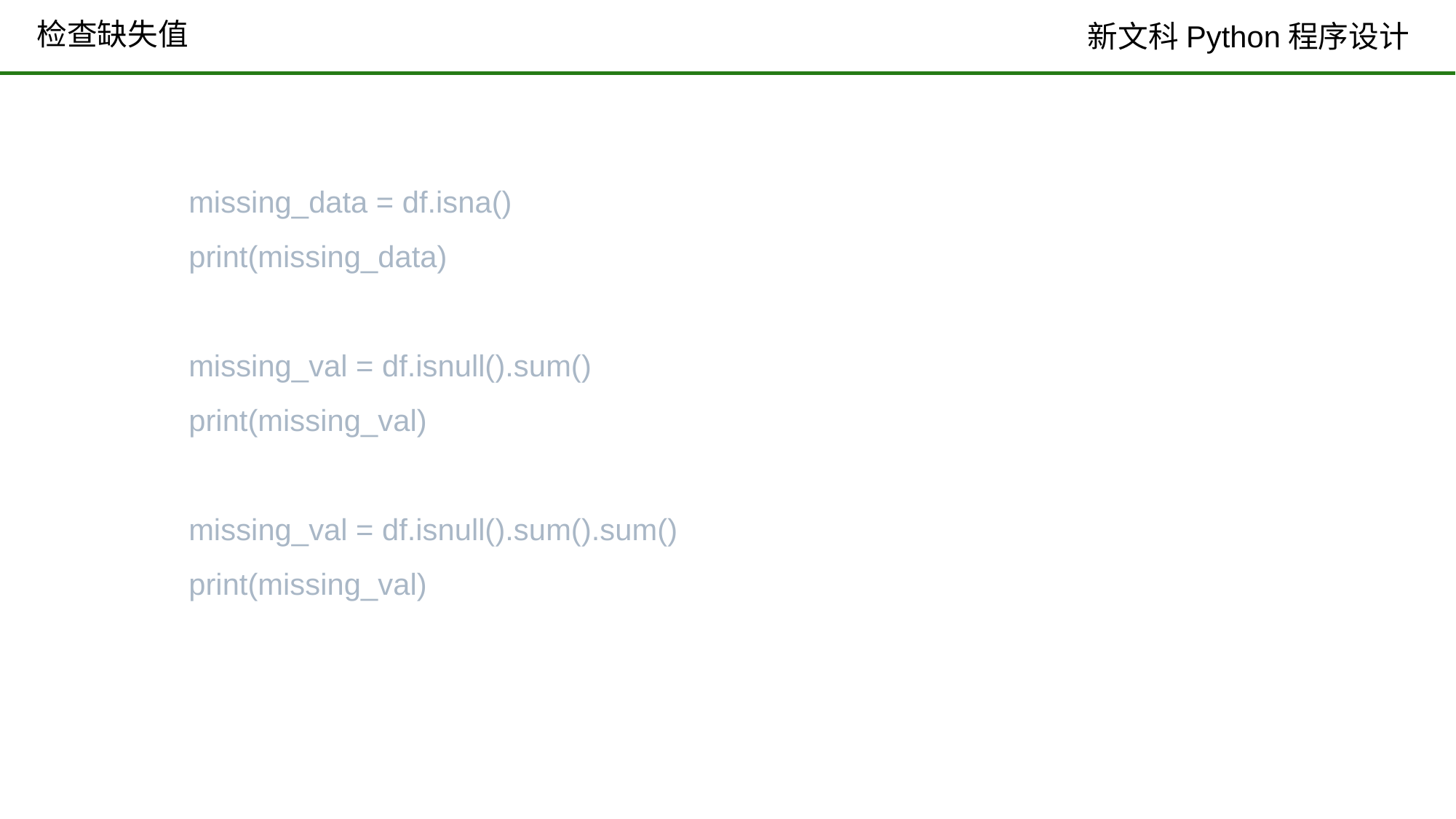

# 检查缺失值
missing_data = df.isna()
print(missing_data)
missing_val = df.isnull().sum()
print(missing_val)
missing_val = df.isnull().sum().sum()
print(missing_val)